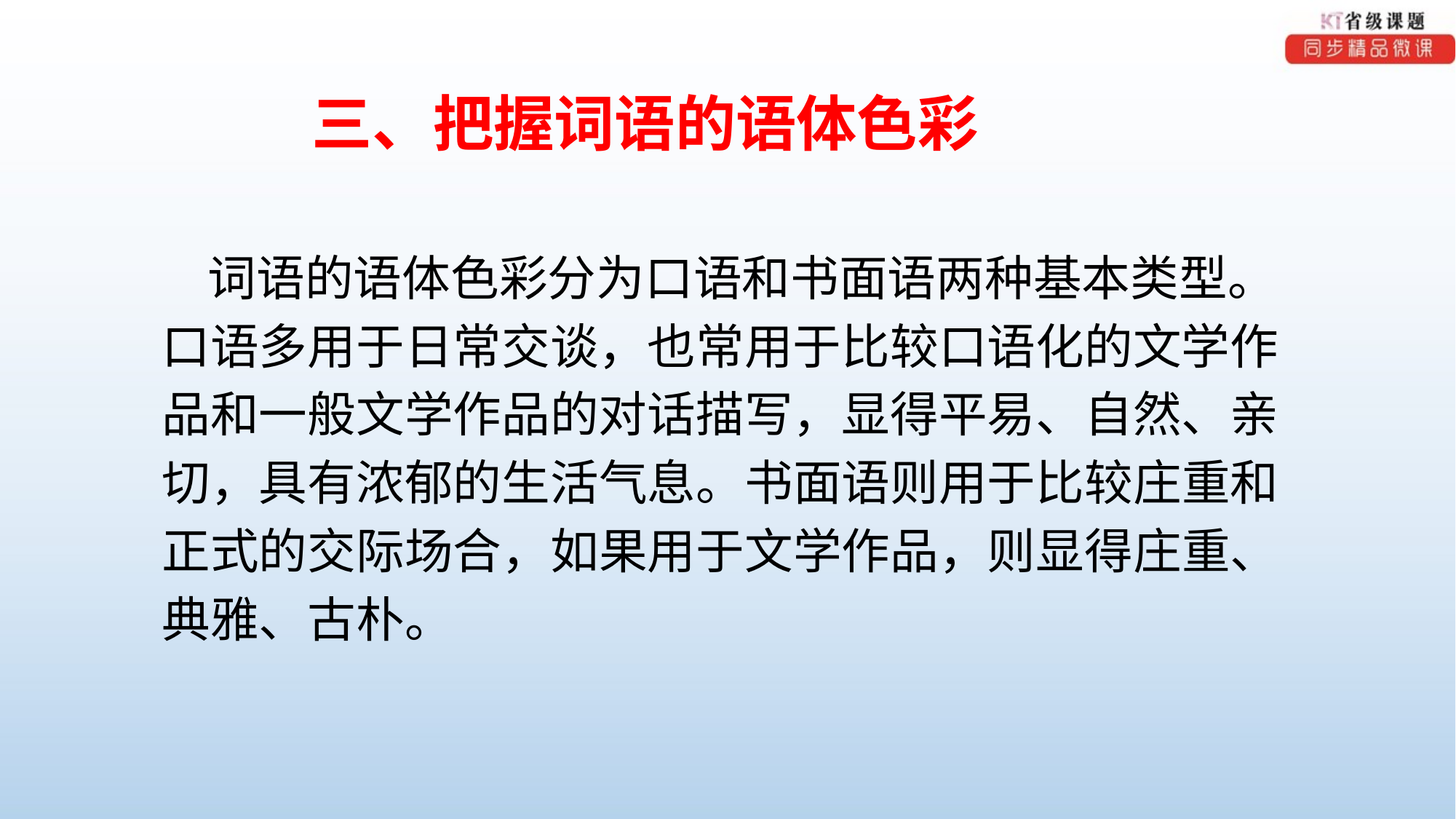

三、把握词语的语体色彩
    词语的语体色彩分为口语和书面语两种基本类型。口语多用于日常交谈，也常用于比较口语化的文学作品和一般文学作品的对话描写，显得平易、自然、亲切，具有浓郁的生活气息。书面语则用于比较庄重和正式的交际场合，如果用于文学作品，则显得庄重、典雅、古朴。